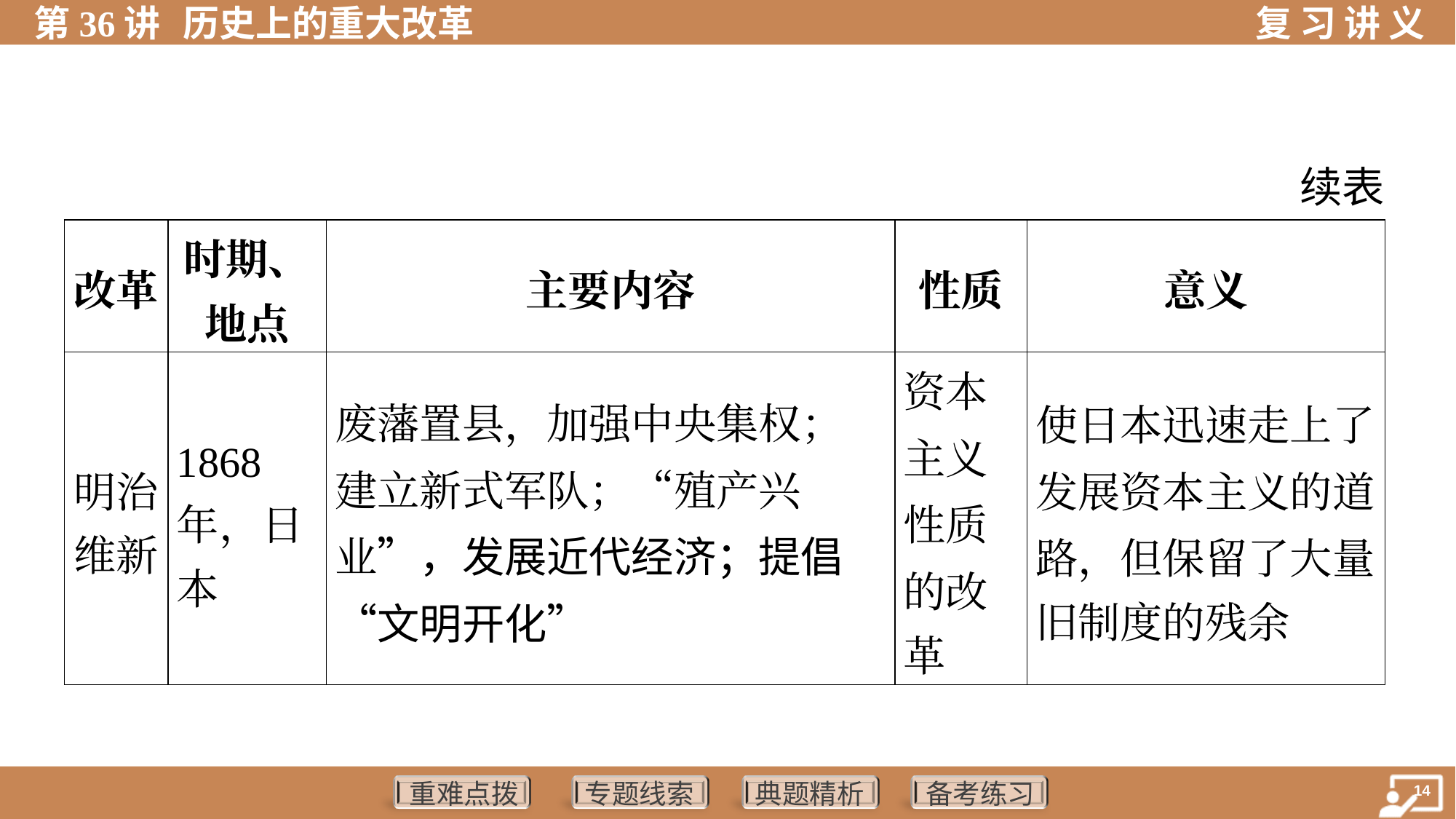

续表
| 改革 | 时期、 地点 | 主要内容 | 性质 | 意义 |
| --- | --- | --- | --- | --- |
| 明治 维新 | 1868 年，日 本 | 废藩置县，加强中央集权； 建立新式军队；“殖产兴业”，发展近代经济；提倡“文明开化” | 资本 主义 性质 的改 革 | 使日本迅速走上了 发展资本主义的道 路，但保留了大量 旧制度的残余 |